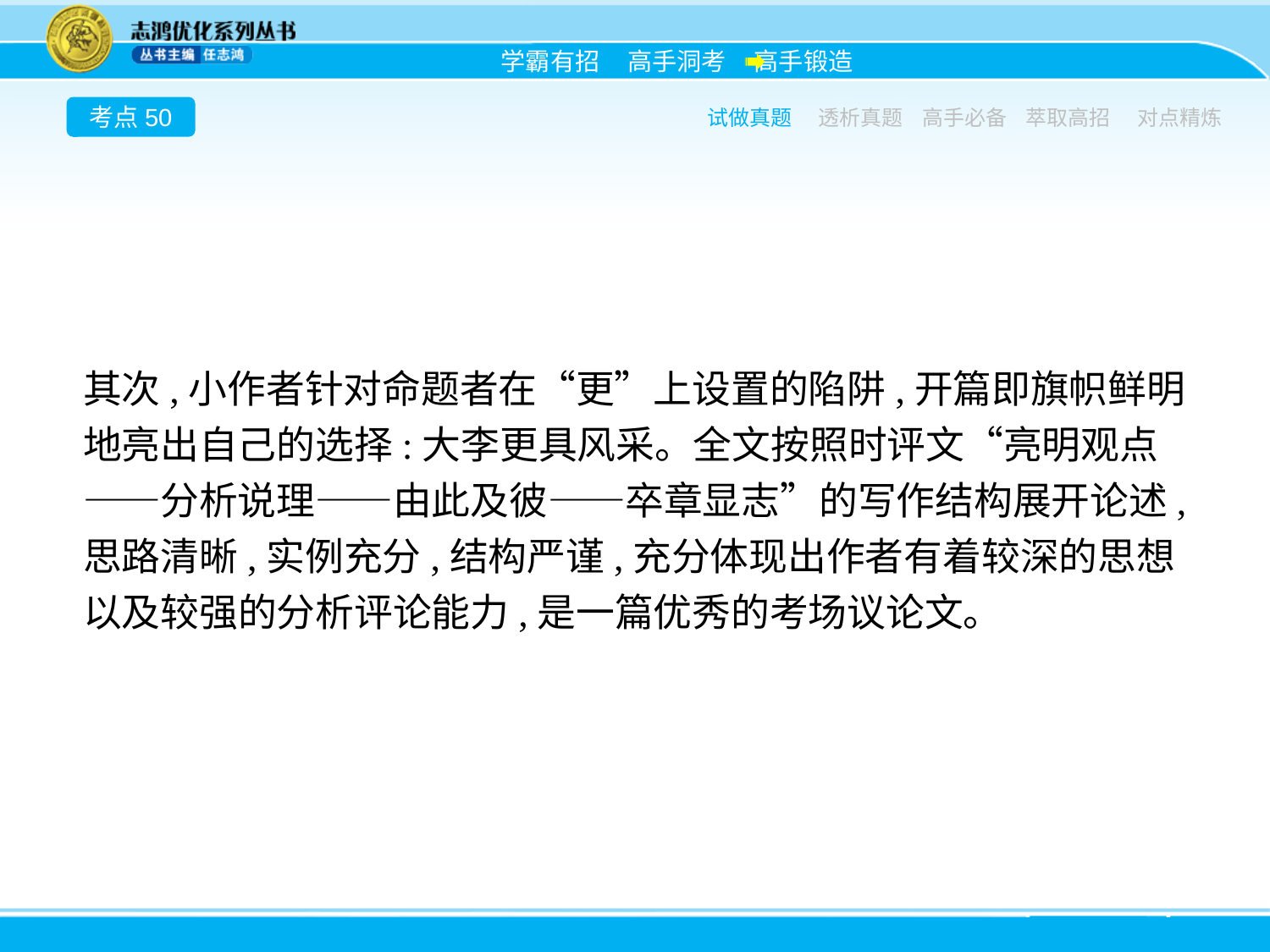

考点50
试做真题
透析真题
高手必备
萃取高招
对点精炼
其次,小作者针对命题者在“更”上设置的陷阱,开篇即旗帜鲜明地亮出自己的选择:大李更具风采。全文按照时评文“亮明观点——分析说理——由此及彼——卒章显志”的写作结构展开论述,思路清晰,实例充分,结构严谨,充分体现出作者有着较深的思想以及较强的分析评论能力,是一篇优秀的考场议论文。